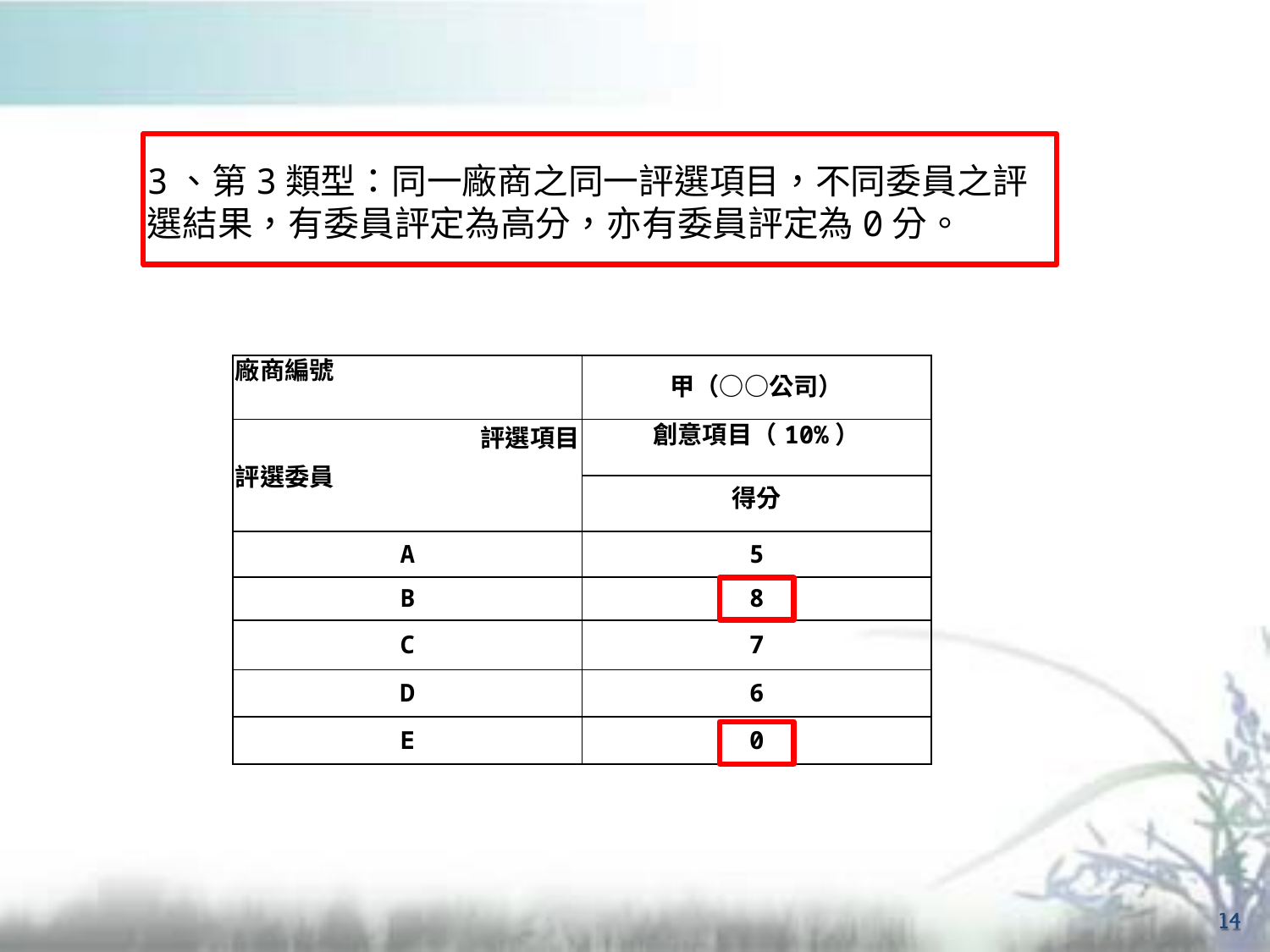

3、第3類型：同一廠商之同一評選項目，不同委員之評選結果，有委員評定為高分，亦有委員評定為0分。
| 廠商編號 | 甲（○○公司） |
| --- | --- |
| 評選項目 評選委員 | 創意項目（10%） |
|  | 得分 |
| A | 5 |
| B | 8 |
| C | 7 |
| D | 6 |
| E | 0 |

14